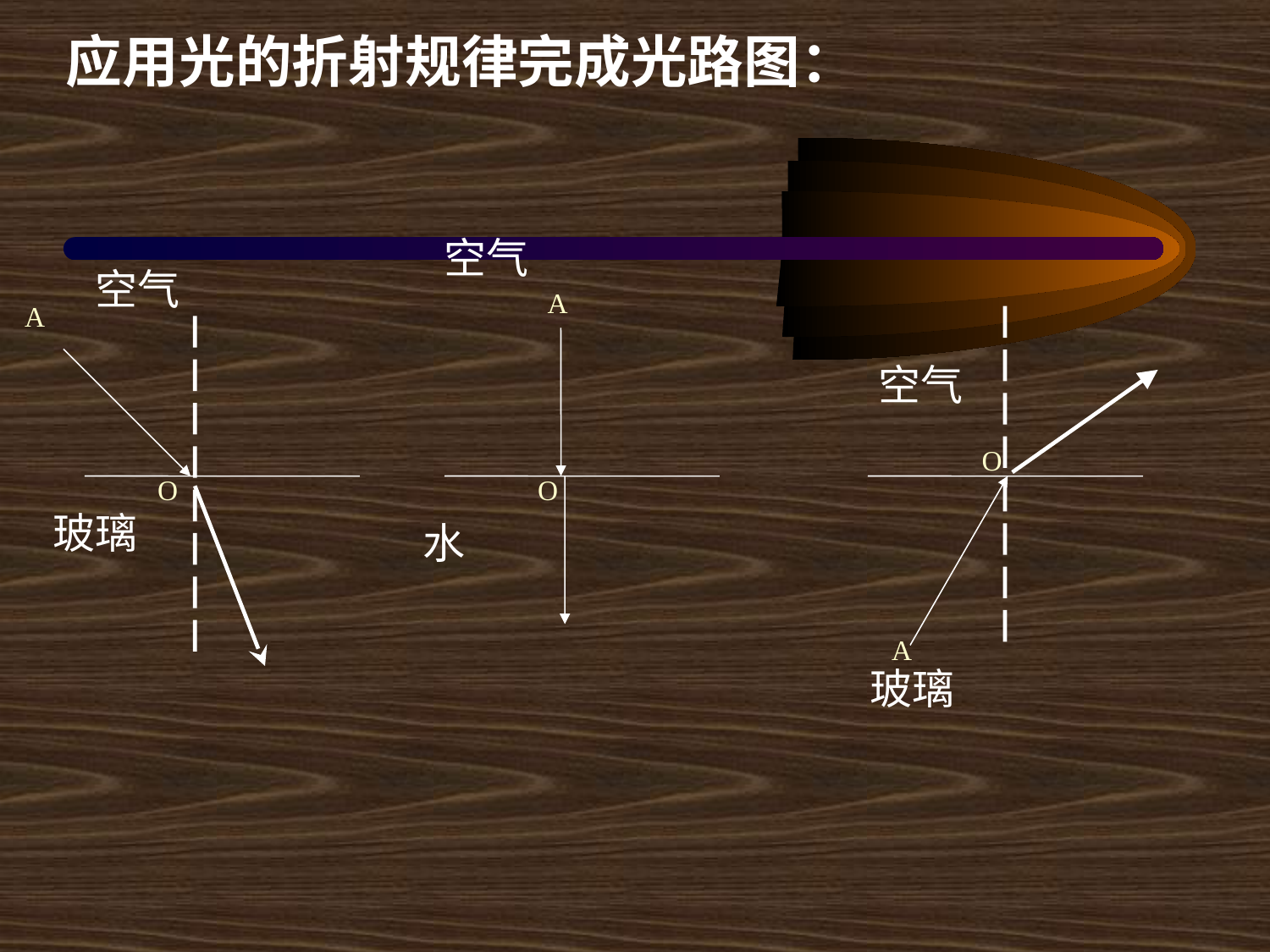

应用光的折射规律完成光路图：
空气
空气
A
A

空气

O
O
O

玻璃
水
A
玻璃